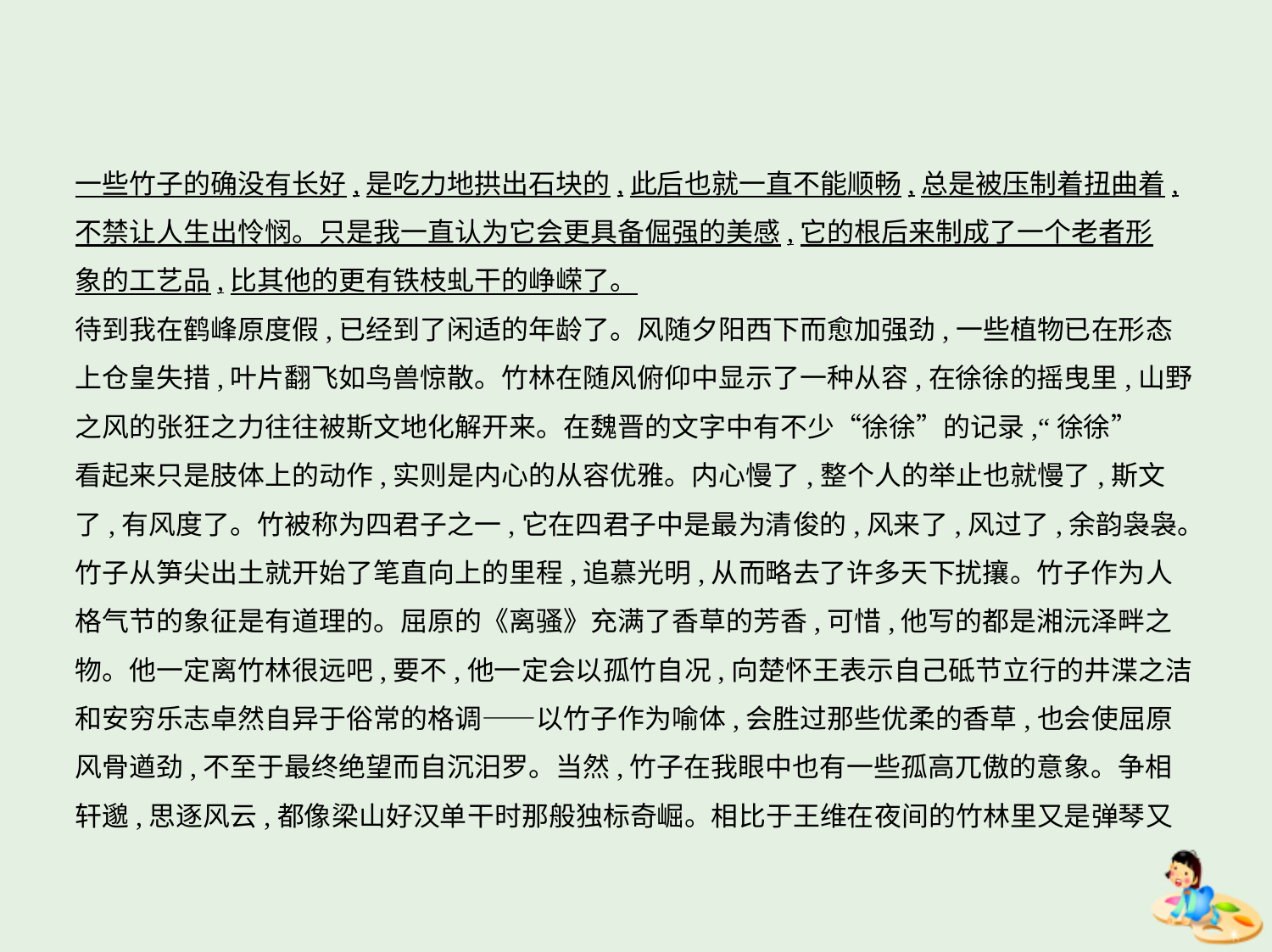

一些竹子的确没有长好,是吃力地拱出石块的,此后也就一直不能顺畅,总是被压制着扭曲着,
不禁让人生出怜悯。只是我一直认为它会更具备倔强的美感,它的根后来制成了一个老者形
象的工艺品,比其他的更有铁枝虬干的峥嵘了。
待到我在鹤峰原度假,已经到了闲适的年龄了。风随夕阳西下而愈加强劲,一些植物已在形态
上仓皇失措,叶片翻飞如鸟兽惊散。竹林在随风俯仰中显示了一种从容,在徐徐的摇曳里,山野
之风的张狂之力往往被斯文地化解开来。在魏晋的文字中有不少“徐徐”的记录,“徐徐”
看起来只是肢体上的动作,实则是内心的从容优雅。内心慢了,整个人的举止也就慢了,斯文
了,有风度了。竹被称为四君子之一,它在四君子中是最为清俊的,风来了,风过了,余韵袅袅。
竹子从笋尖出土就开始了笔直向上的里程,追慕光明,从而略去了许多天下扰攘。竹子作为人
格气节的象征是有道理的。屈原的《离骚》充满了香草的芳香,可惜,他写的都是湘沅泽畔之
物。他一定离竹林很远吧,要不,他一定会以孤竹自况,向楚怀王表示自己砥节立行的井渫之洁
和安穷乐志卓然自异于俗常的格调——以竹子作为喻体,会胜过那些优柔的香草,也会使屈原
风骨遒劲,不至于最终绝望而自沉汨罗。当然,竹子在我眼中也有一些孤高兀傲的意象。争相
轩邈,思逐风云,都像梁山好汉单干时那般独标奇崛。相比于王维在夜间的竹林里又是弹琴又